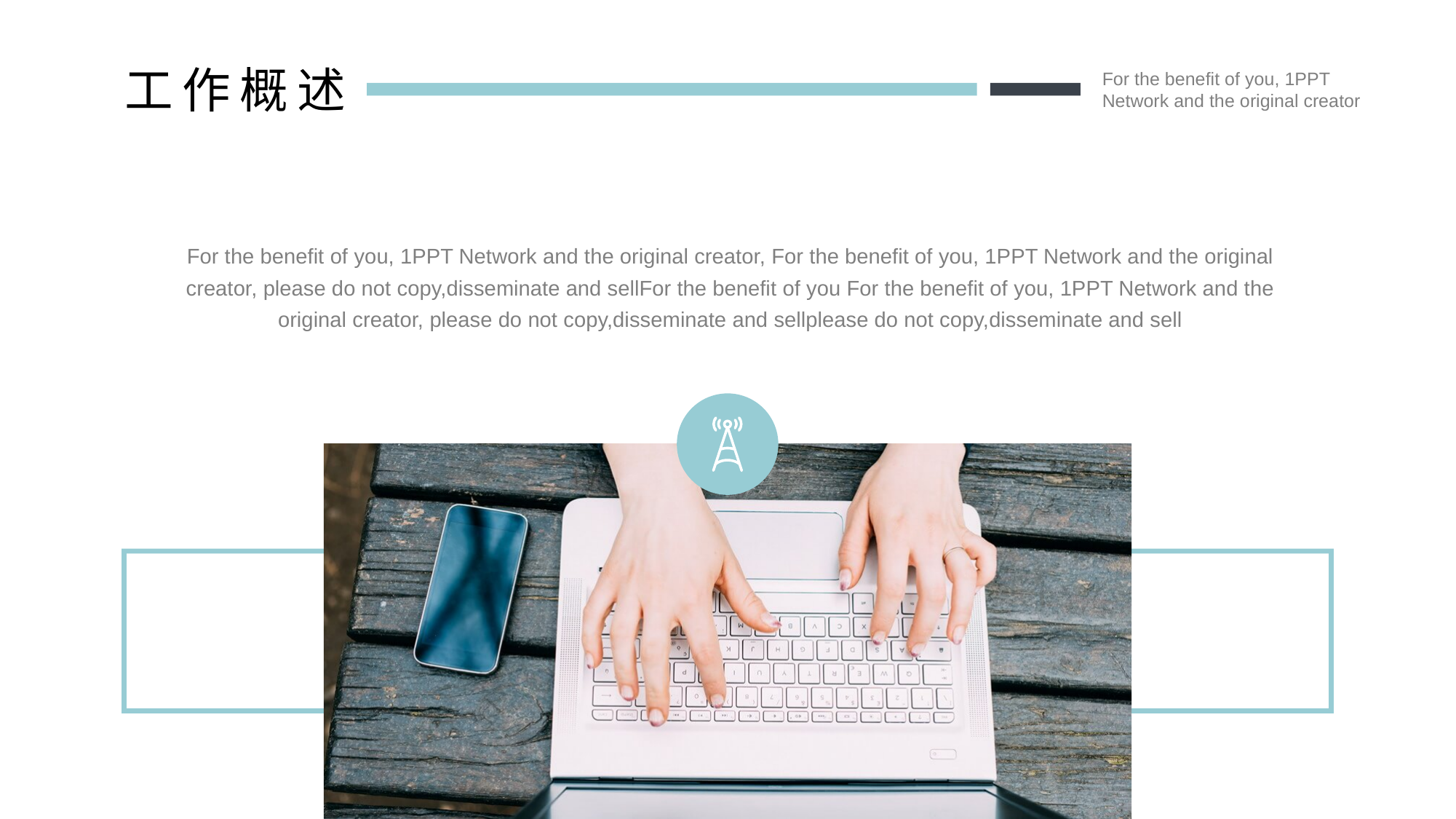

工作概述
For the benefit of you, 1PPT Network and the original creator

For the benefit of you, 1PPT Network and the original creator, For the benefit of you, 1PPT Network and the original creator, please do not copy,disseminate and sellFor the benefit of you For the benefit of you, 1PPT Network and the original creator, please do not copy,disseminate and sellplease do not copy,disseminate and sell